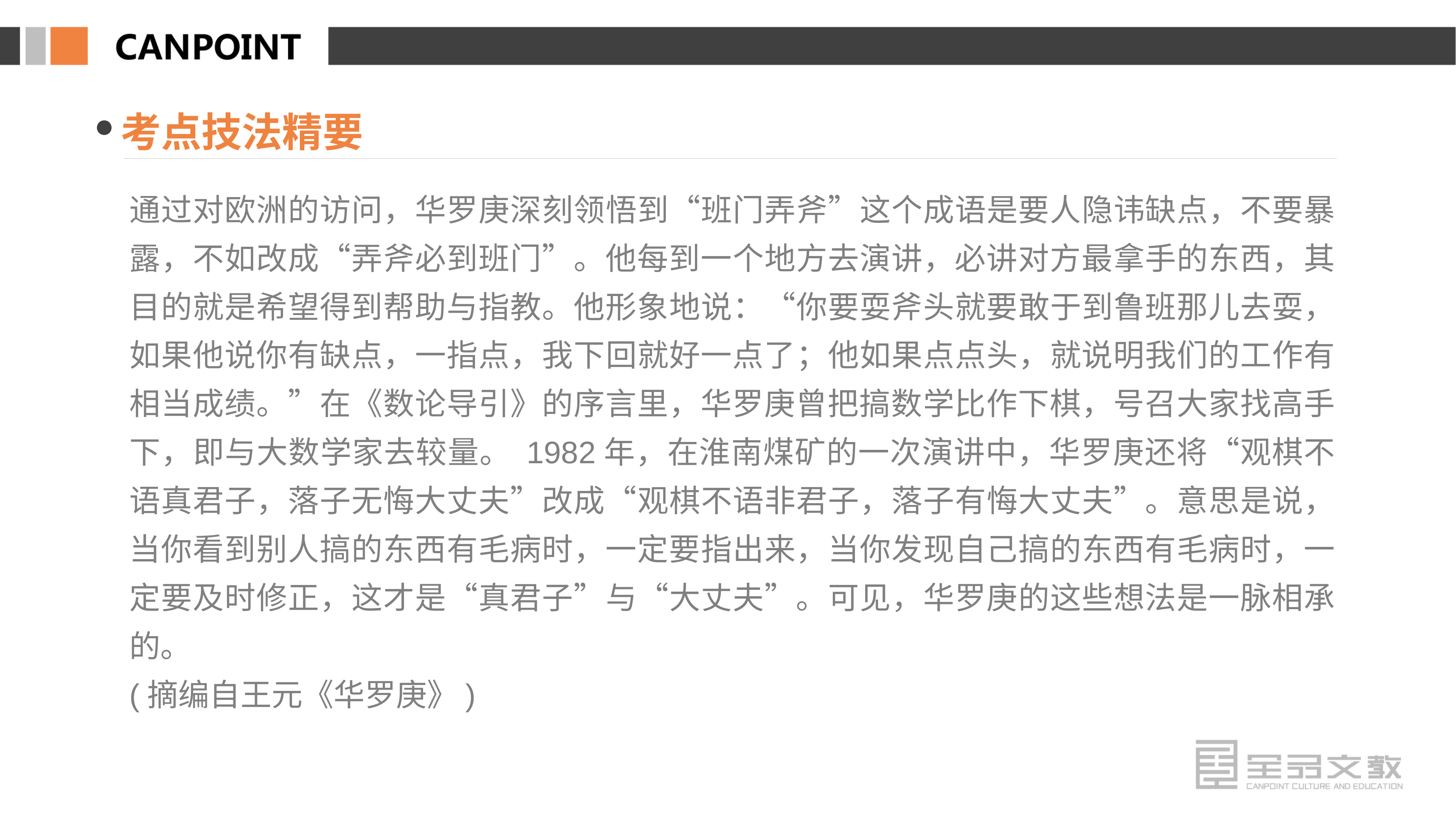

考点技法精要

通过对欧洲的访问，华罗庚深刻领悟到“班门弄斧”这个成语是要人隐讳缺点，不要暴露，不如改成“弄斧必到班门”。他每到一个地方去演讲，必讲对方最拿手的东西，其目的就是希望得到帮助与指教。他形象地说：“你要耍斧头就要敢于到鲁班那儿去耍，如果他说你有缺点，一指点，我下回就好一点了；他如果点点头，就说明我们的工作有相当成绩。”在《数论导引》的序言里，华罗庚曾把搞数学比作下棋，号召大家找高手下，即与大数学家去较量。 1982年，在淮南煤矿的一次演讲中，华罗庚还将“观棋不语真君子，落子无悔大丈夫”改成“观棋不语非君子，落子有悔大丈夫”。意思是说，当你看到别人搞的东西有毛病时，一定要指出来，当你发现自己搞的东西有毛病时，一定要及时修正，这才是“真君子”与“大丈夫”。可见，华罗庚的这些想法是一脉相承的。
(摘编自王元《华罗庚》)